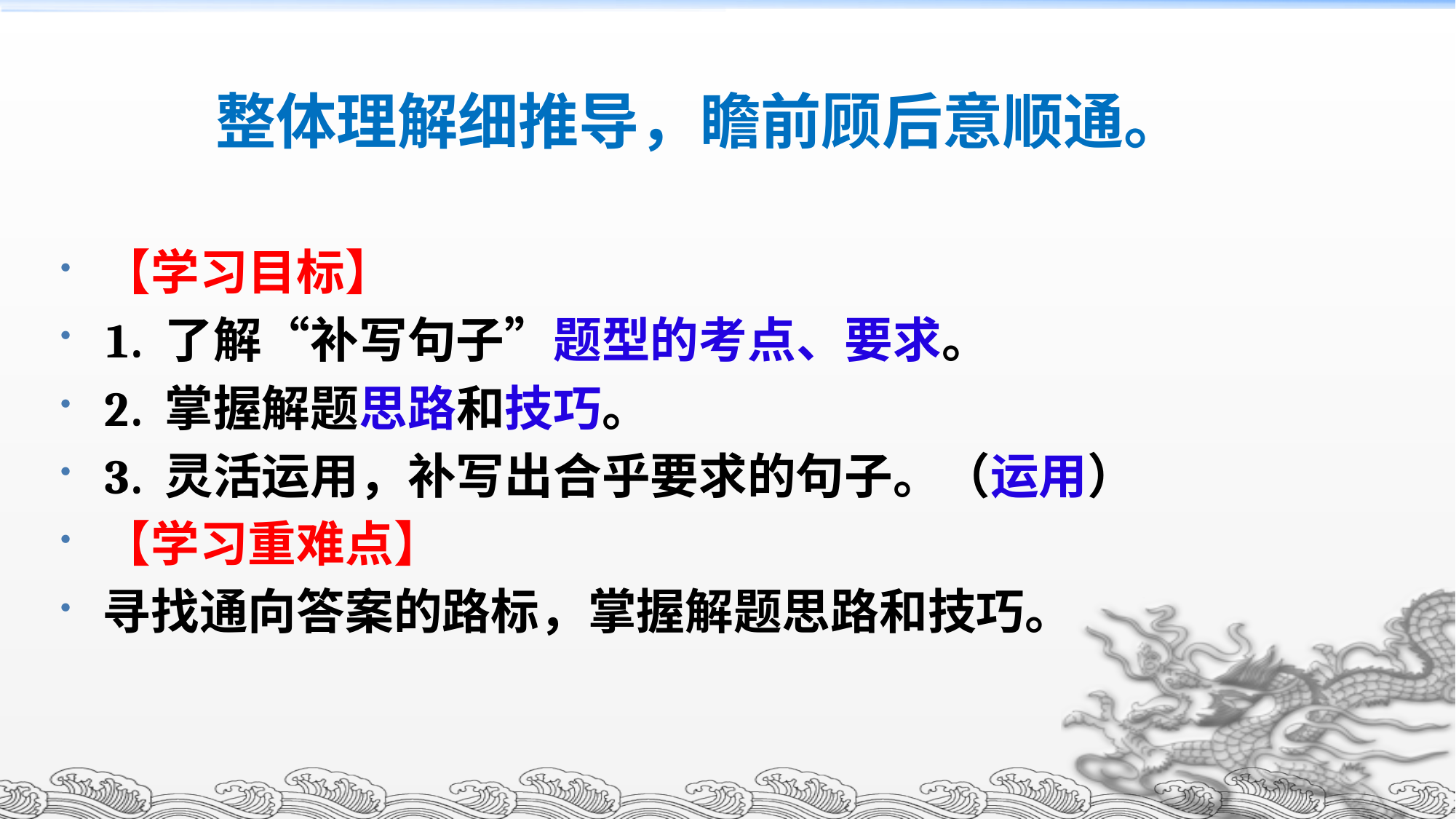

整体理解细推导，瞻前顾后意顺通。

【学习目标】
1. 了解“补写句子”题型的考点、要求。
2. 掌握解题思路和技巧。
3. 灵活运用，补写出合乎要求的句子。（运用）
【学习重难点】
寻找通向答案的路标，掌握解题思路和技巧。